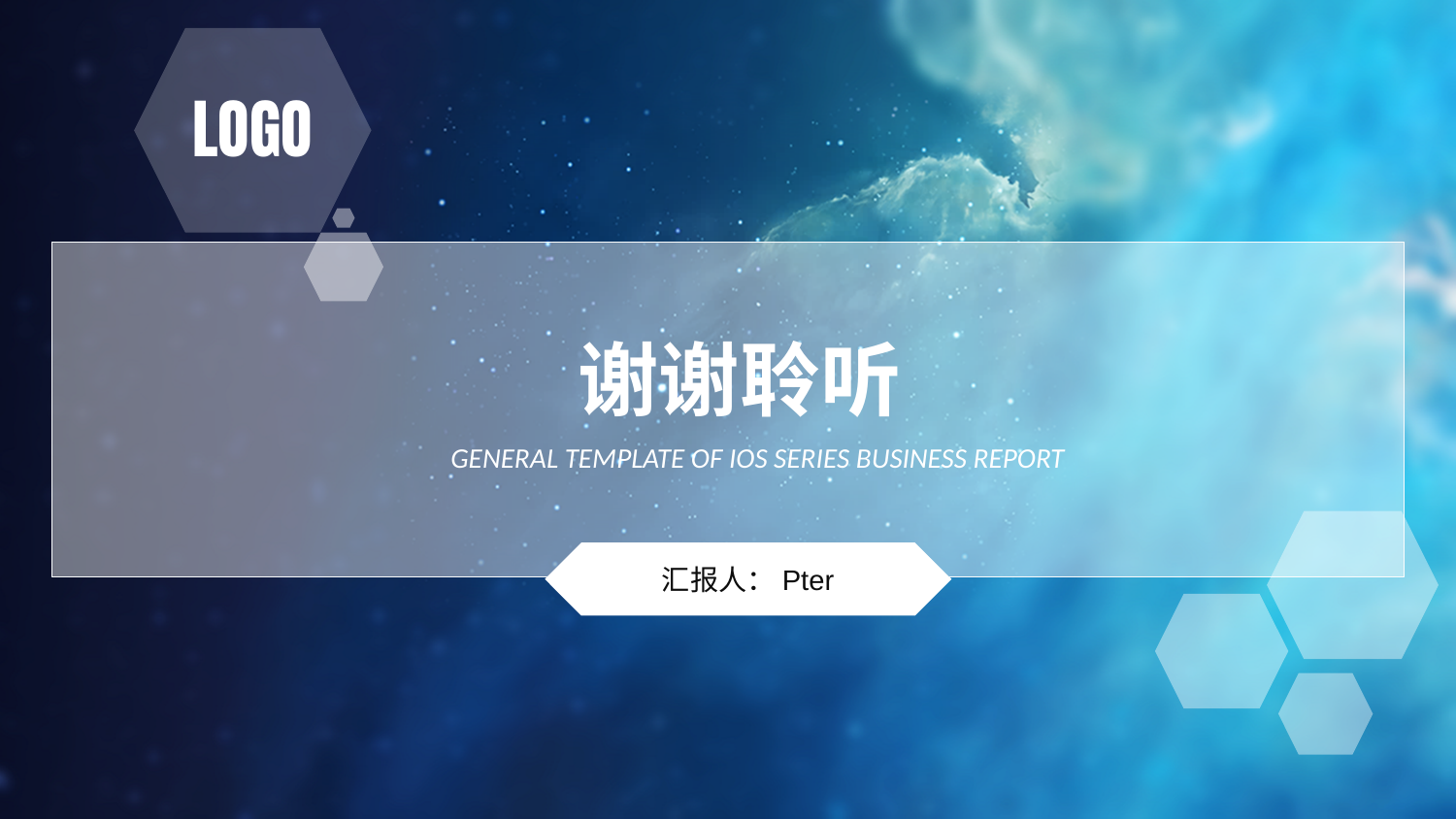

LOGO

谢谢聆听
 GENERAL TEMPLATE OF IOS SERIES BUSINESS REPORT

汇报人：Pter